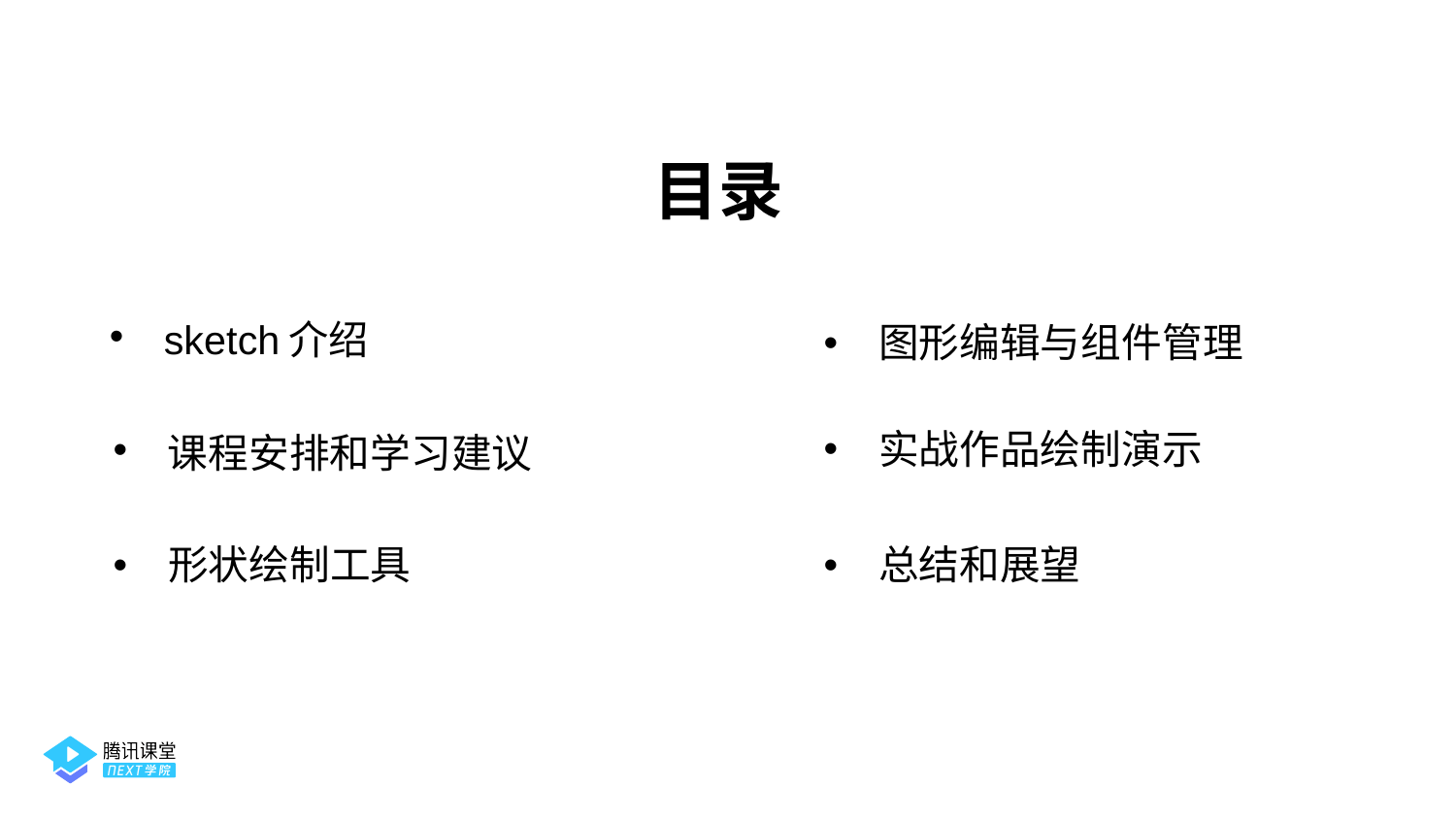

目录
图形编辑与组件管理
sketch介绍
实战作品绘制演示
课程安排和学习建议
总结和展望
形状绘制工具